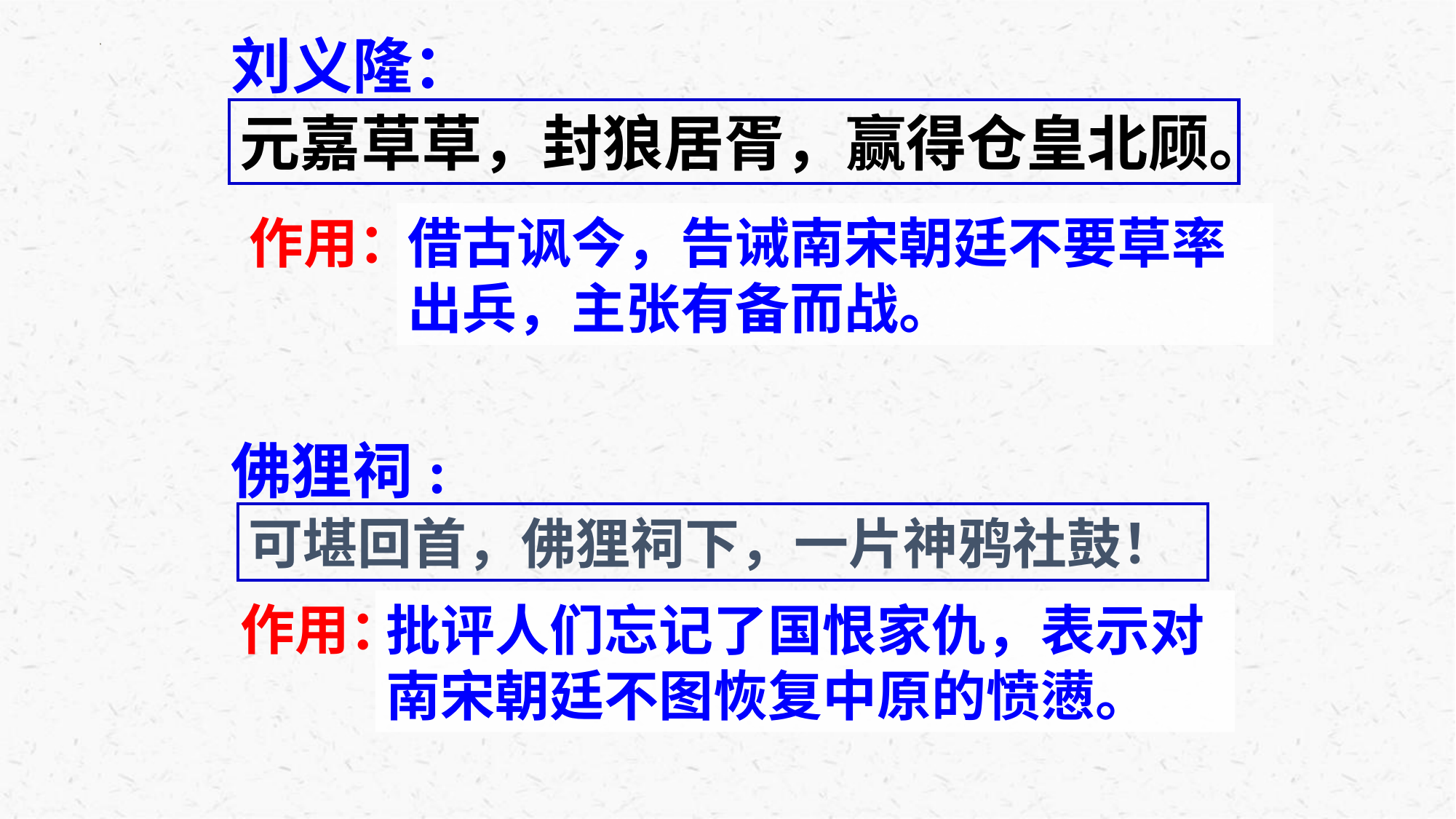

刘义隆：
元嘉草草，封狼居胥，赢得仓皇北顾。
借古讽今，告诫南宋朝廷不要草率出兵，主张有备而战。
作用：
佛狸祠:
可堪回首，佛狸祠下，一片神鸦社鼓！
批评人们忘记了国恨家仇，表示对南宋朝廷不图恢复中原的愤懑。
作用：